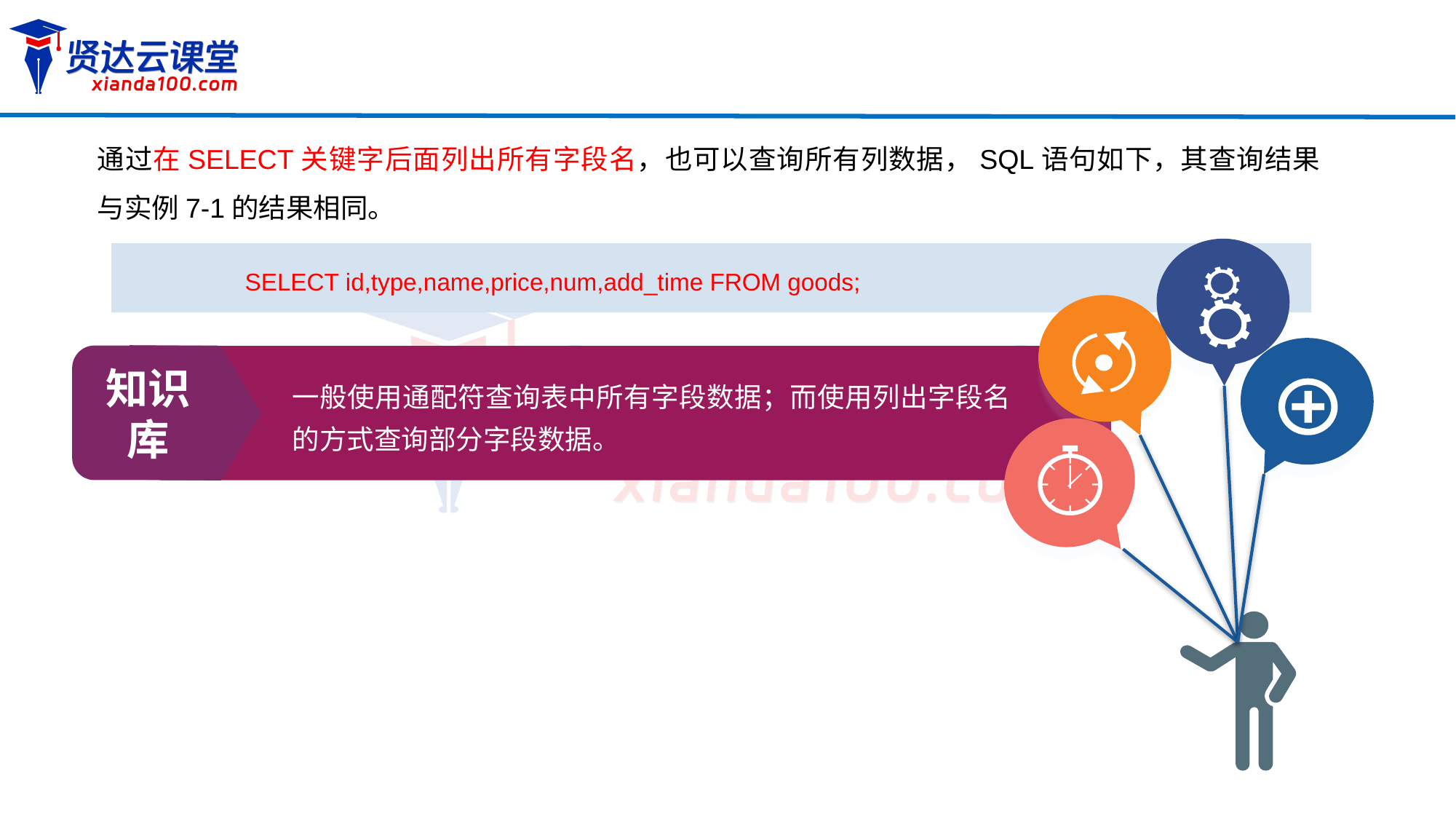

通过在SELECT关键字后面列出所有字段名，也可以查询所有列数据，SQL语句如下，其查询结果与实例7-1的结果相同。

SELECT id,type,name,price,num,add_time FROM goods;
知识库

一般使用通配符查询表中所有字段数据；而使用列出字段名的方式查询部分字段数据。